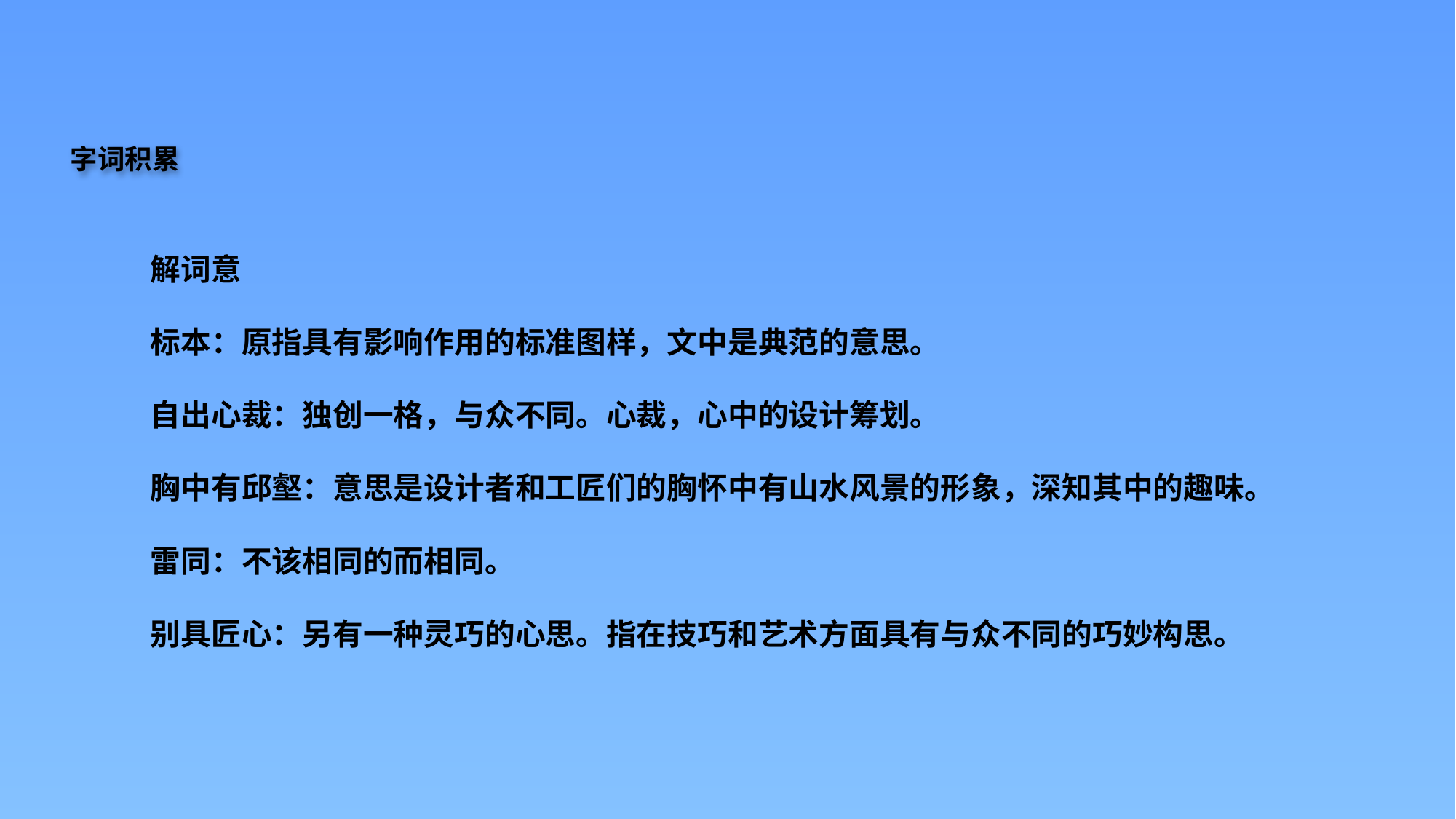

字词积累
解词意
标本：原指具有影响作用的标准图样，文中是典范的意思。
自出心裁：独创一格，与众不同。心裁，心中的设计筹划。
胸中有邱壑：意思是设计者和工匠们的胸怀中有山水风景的形象，深知其中的趣味。
雷同：不该相同的而相同。
别具匠心：另有一种灵巧的心思。指在技巧和艺术方面具有与众不同的巧妙构思。